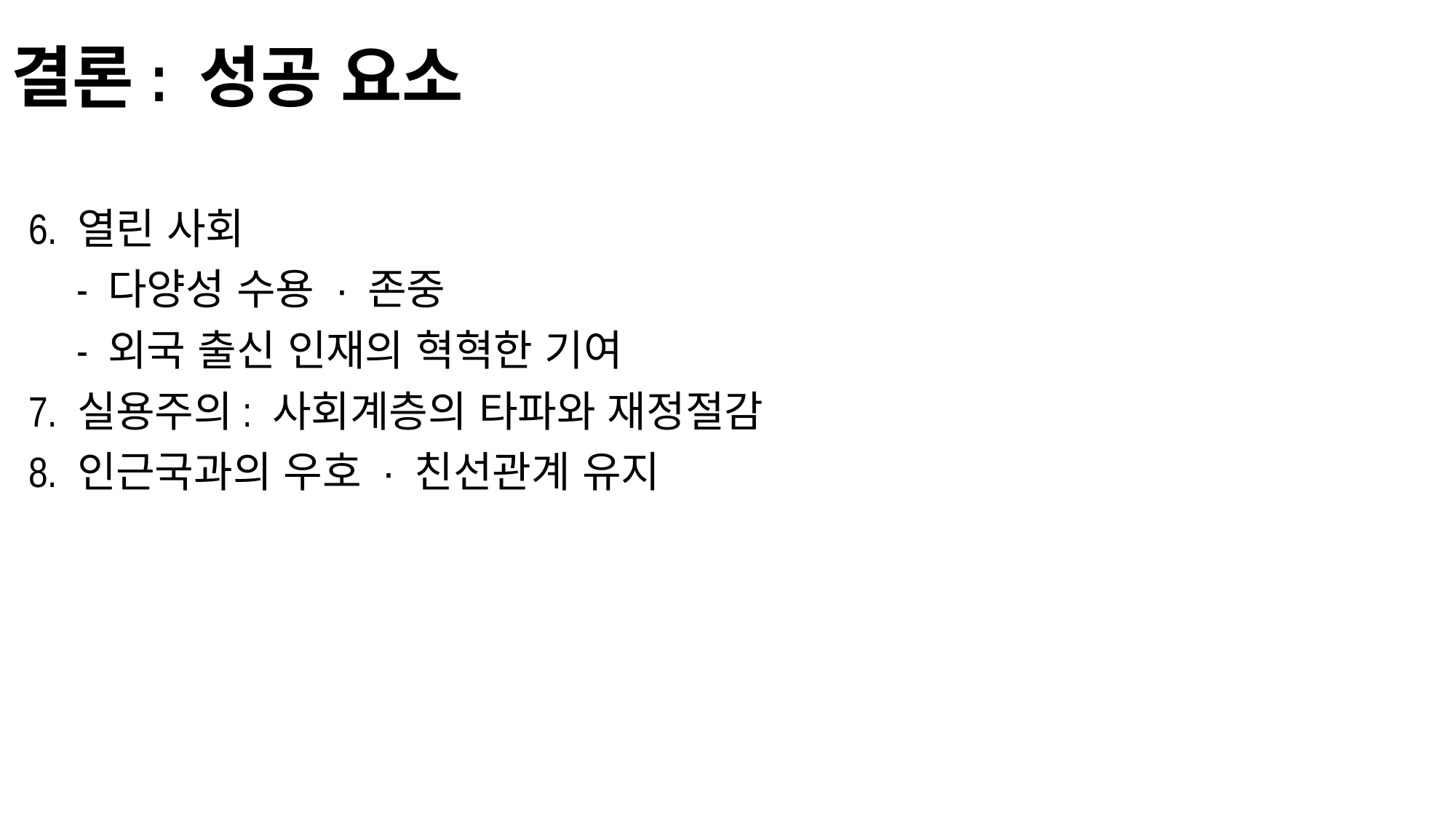

# 결론: 성공 요소
6. 열린 사회
     - 다양성 수용 · 존중
     - 외국 출신 인재의 혁혁한 기여
7. 실용주의: 사회계층의 타파와 재정절감
8. 인근국과의 우호 · 친선관계 유지